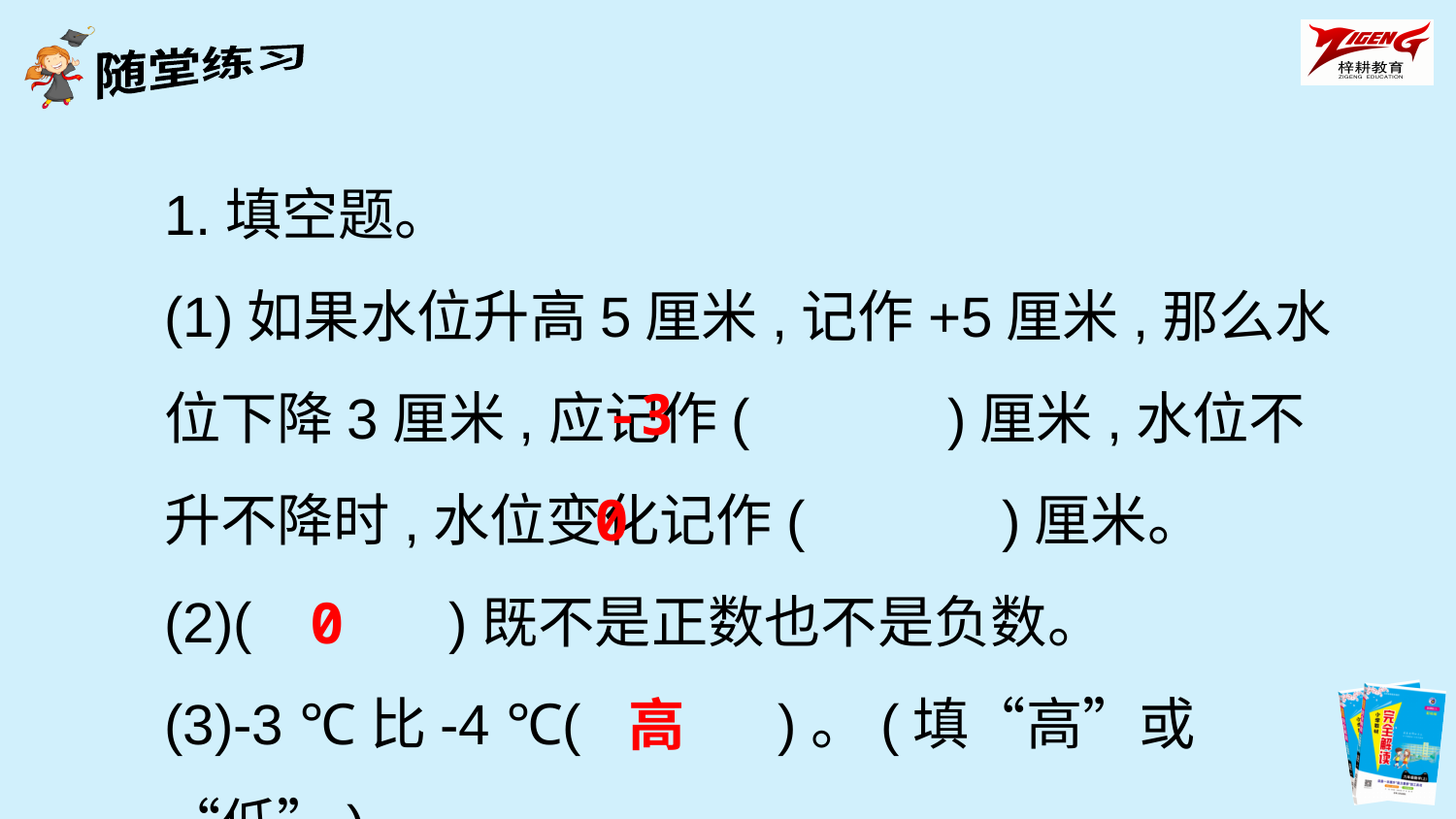

1.填空题。
(1)如果水位升高5厘米,记作+5厘米,那么水位下降3厘米,应记作(　　　)厘米,水位不升不降时,水位变化记作(　　　)厘米。
(2)(　　　)既不是正数也不是负数。
(3)-3 ℃比-4 ℃(　　　)。(填“高”或“低”)
-3
0
0
高